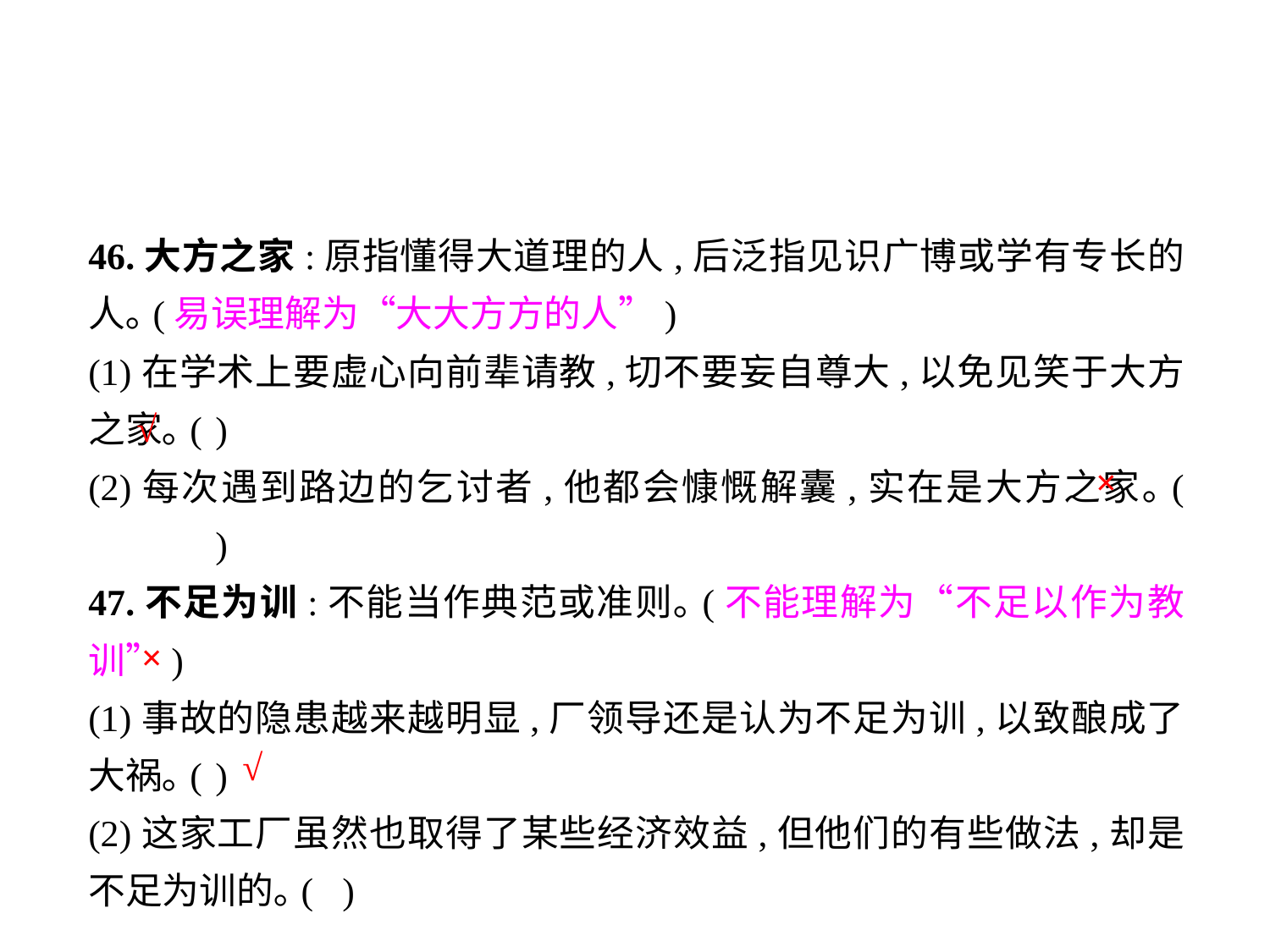

46.大方之家:原指懂得大道理的人,后泛指见识广博或学有专长的人｡(易误理解为“大大方方的人”)
(1)在学术上要虚心向前辈请教,切不要妄自尊大,以免见笑于大方之家｡(	)
(2)每次遇到路边的乞讨者,他都会慷慨解囊,实在是大方之家｡(	)
47.不足为训:不能当作典范或准则｡(不能理解为“不足以作为教训”)
(1)事故的隐患越来越明显,厂领导还是认为不足为训,以致酿成了大祸｡(	)
(2)这家工厂虽然也取得了某些经济效益,但他们的有些做法,却是不足为训的｡(	)
√
×
×
√